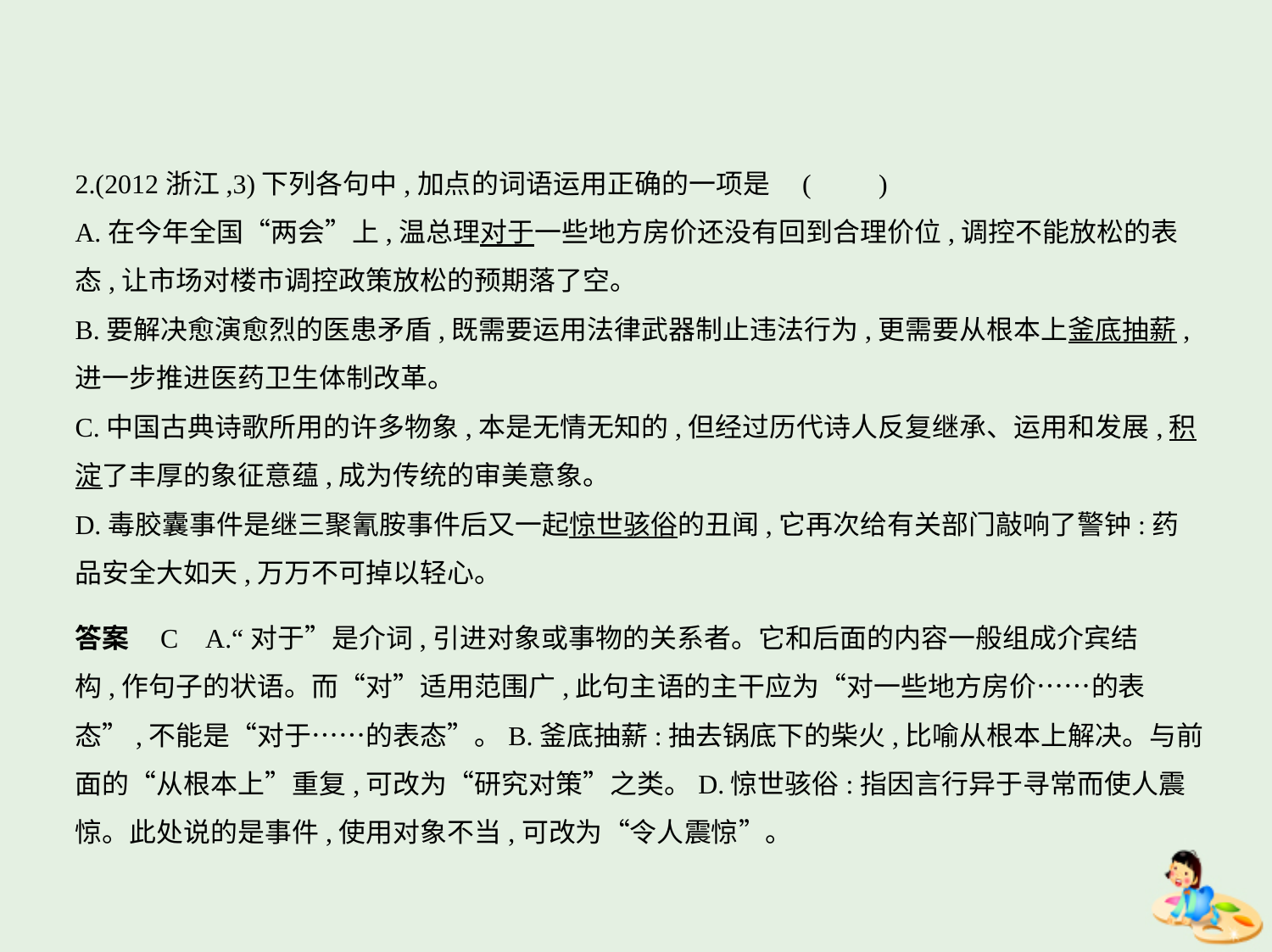

2.(2012浙江,3)下列各句中,加点的词语运用正确的一项是 (　　)
A.在今年全国“两会”上,温总理对于一些地方房价还没有回到合理价位,调控不能放松的表
态,让市场对楼市调控政策放松的预期落了空。
B.要解决愈演愈烈的医患矛盾,既需要运用法律武器制止违法行为,更需要从根本上釜底抽薪,
进一步推进医药卫生体制改革。
C.中国古典诗歌所用的许多物象,本是无情无知的,但经过历代诗人反复继承、运用和发展,积
淀了丰厚的象征意蕴,成为传统的审美意象。
D.毒胶囊事件是继三聚氰胺事件后又一起惊世骇俗的丑闻,它再次给有关部门敲响了警钟:药
品安全大如天,万万不可掉以轻心。
答案    C    A.“对于”是介词,引进对象或事物的关系者。它和后面的内容一般组成介宾结
构,作句子的状语。而“对”适用范围广,此句主语的主干应为“对一些地方房价……的表
态”,不能是“对于……的表态”。B.釜底抽薪:抽去锅底下的柴火,比喻从根本上解决。与前
面的“从根本上”重复,可改为“研究对策”之类。D.惊世骇俗:指因言行异于寻常而使人震
惊。此处说的是事件,使用对象不当,可改为“令人震惊”。